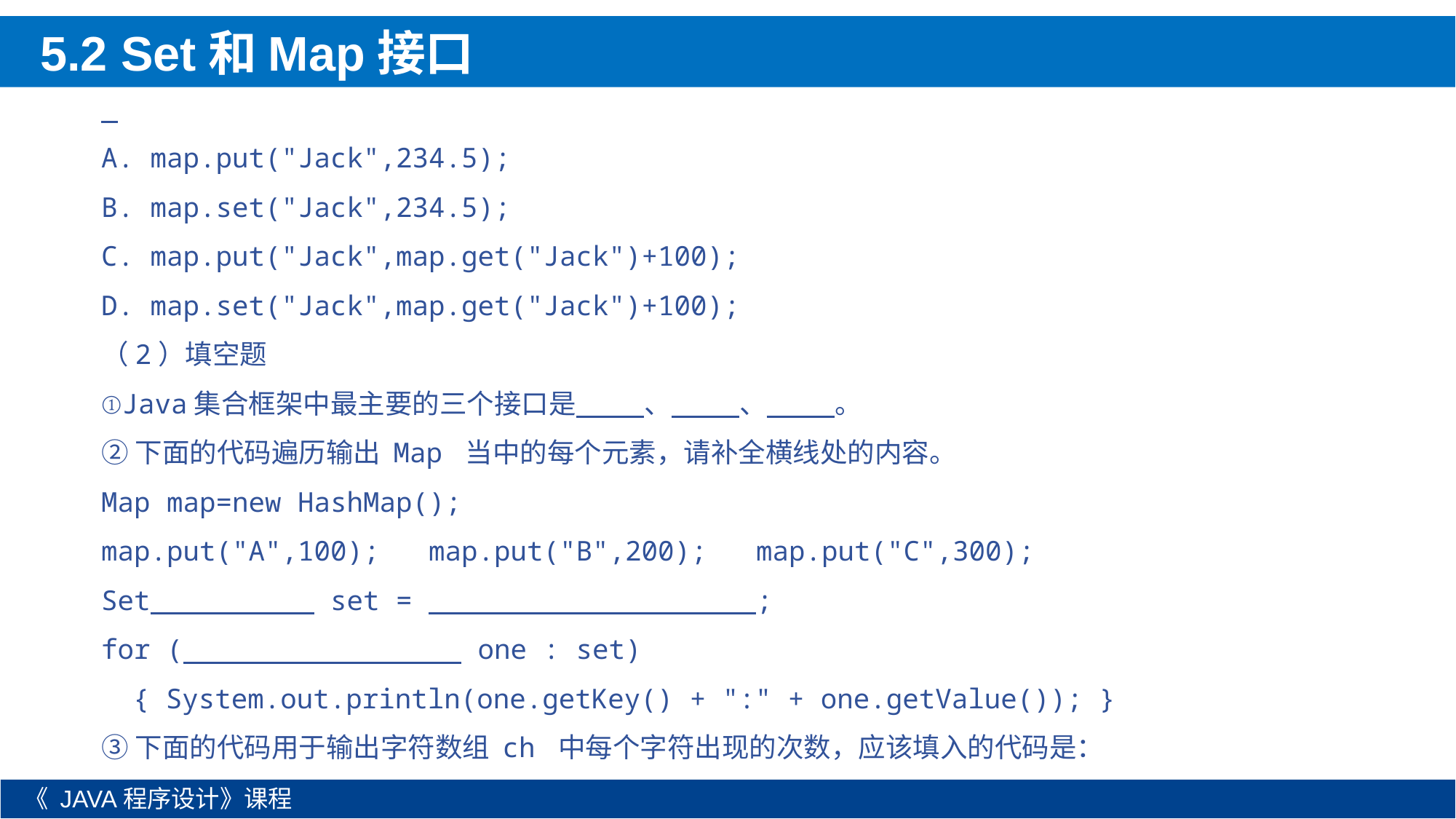

5.2 Set和Map接口

A. map.put("Jack",234.5);
B. map.set("Jack",234.5);
C. map.put("Jack",map.get("Jack")+100);
D. map.set("Jack",map.get("Jack")+100);
（2）填空题
①Java集合框架中最主要的三个接口是           、           、           。
②下面的代码遍历输出 Map 当中的每个元素，请补全横线处的内容。
Map map=new HashMap();
map.put("A",100);   map.put("B",200);   map.put("C",300);
Set           set =                     ;
for (                  one : set)
{ System.out.println(one.getKey() + ":" + one.getValue()); }
③下面的代码用于输出字符数组 ch 中每个字符出现的次数，应该填入的代码是：
《 JAVA程序设计》课程